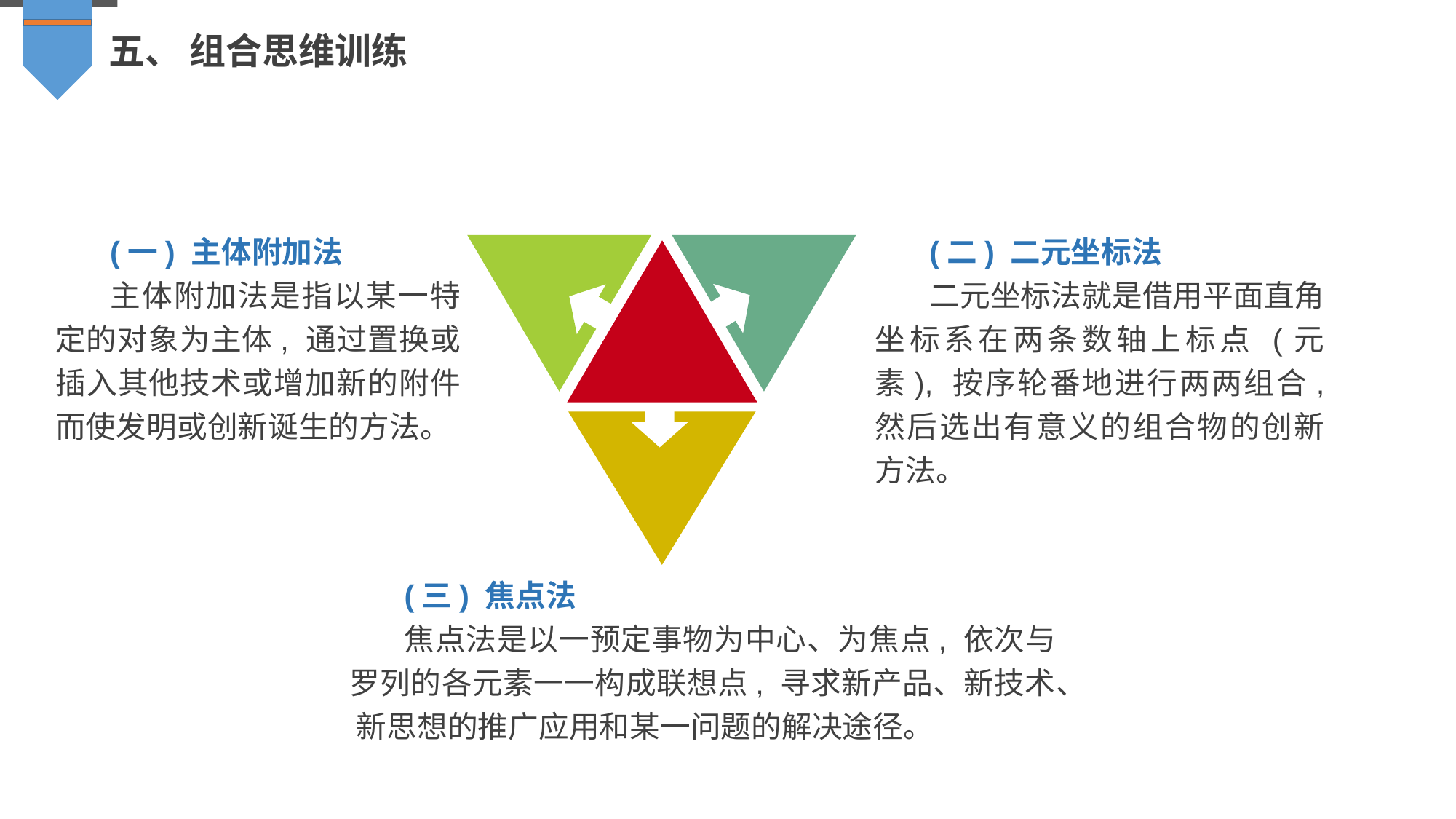

五、 组合思维训练
(一) 主体附加法
主体附加法是指以某一特定的对象为主体, 通过置换或插入其他技术或增加新的附件而使发明或创新诞生的方法。
(二) 二元坐标法
二元坐标法就是借用平面直角坐标系在两条数轴上标点 (元素), 按序轮番地进行两两组合, 然后选出有意义的组合物的创新方法。

(三) 焦点法
焦点法是以一预定事物为中心、为焦点, 依次与罗列的各元素一一构成联想点, 寻求新产品、新技术、 新思想的推广应用和某一问题的解决途径。